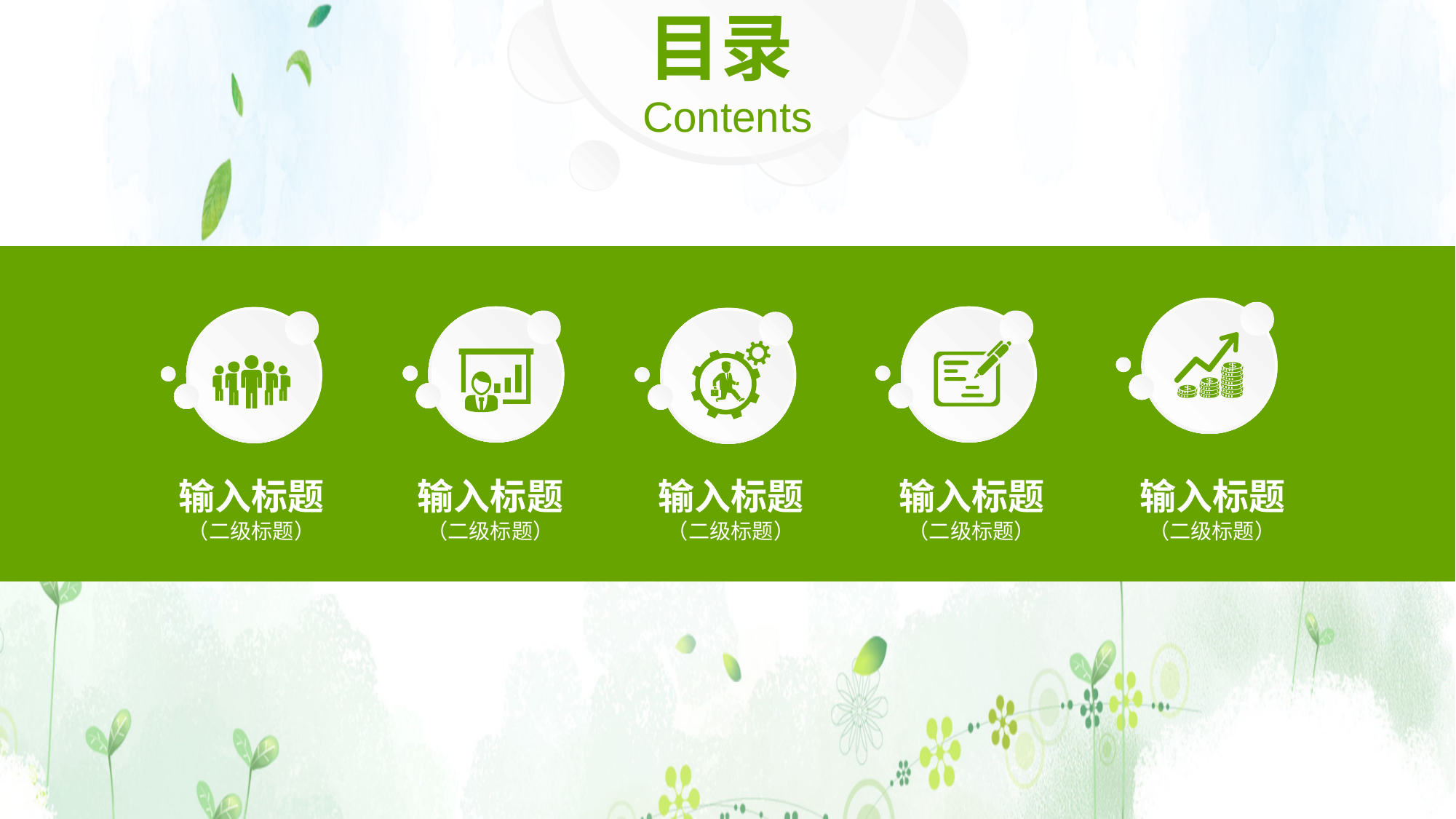

目录
Contents

输入标题
（二级标题）
输入标题
（二级标题）
输入标题
（二级标题）
输入标题
（二级标题）
输入标题
（二级标题）